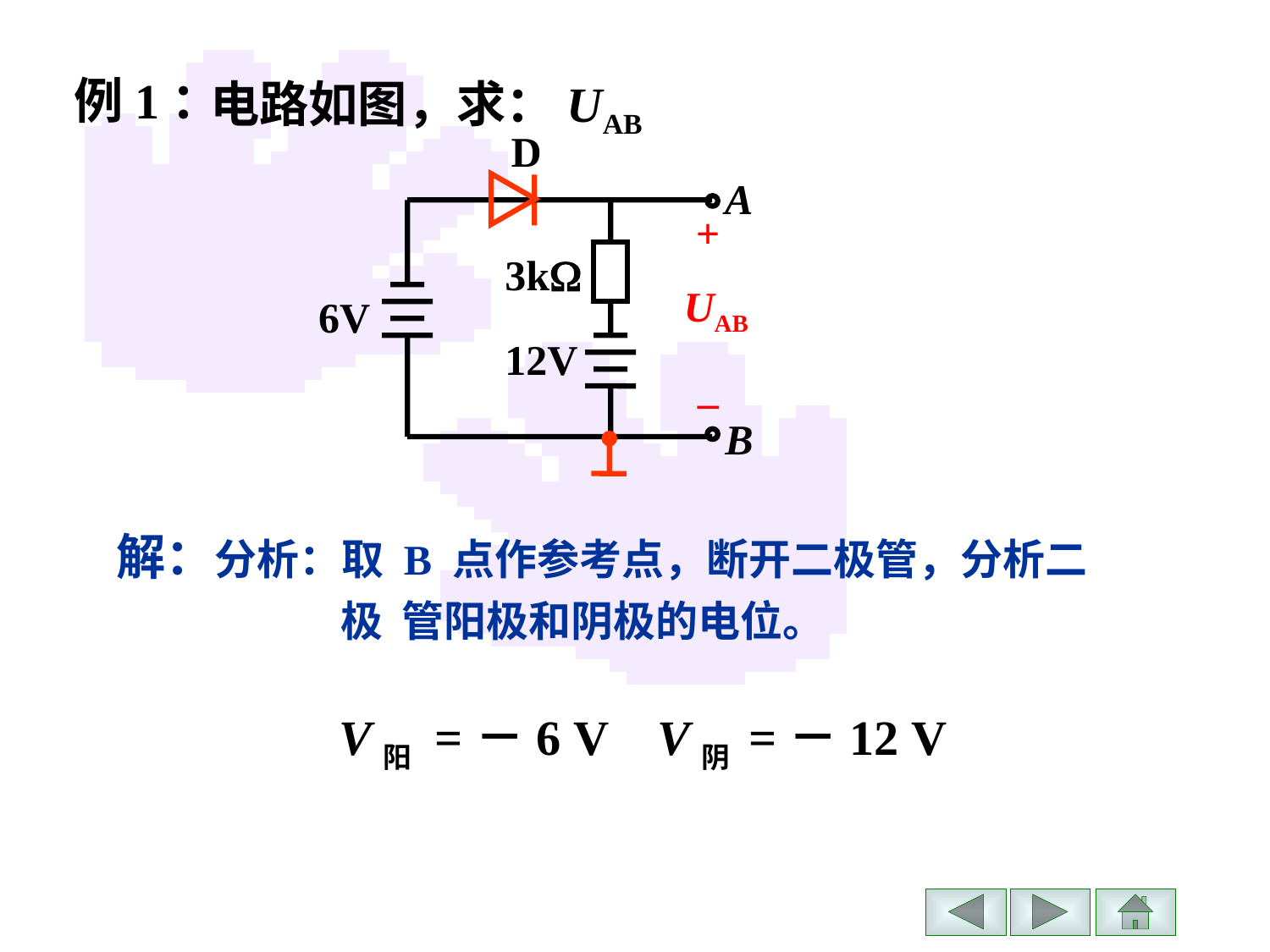

例1：
电路如图，求：UAB

D
A

+
3kΩ

UAB
6V

12V

–

B

解：分析：取 B 点作参考点，断开二极管，分析二极  管阳极和阴极的电位。
       V阳 =－6 V    V阴 =－12 V